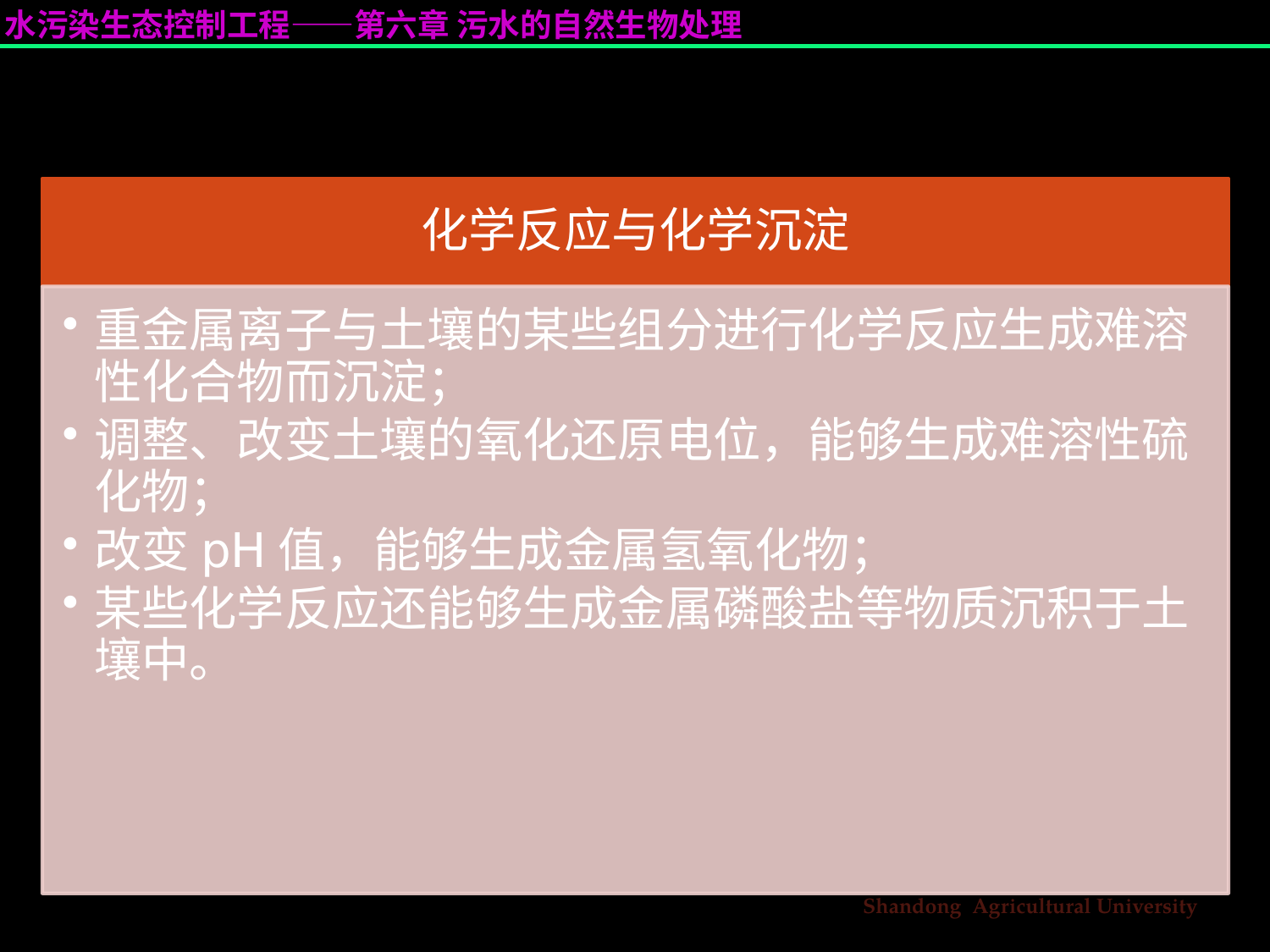

化学反应与化学沉淀
重金属离子与土壤的某些组分进行化学反应生成难溶性化合物而沉淀；
调整、改变土壤的氧化还原电位，能够生成难溶性硫化物；
改变pH值，能够生成金属氢氧化物；
某些化学反应还能够生成金属磷酸盐等物质沉积于土壤中。